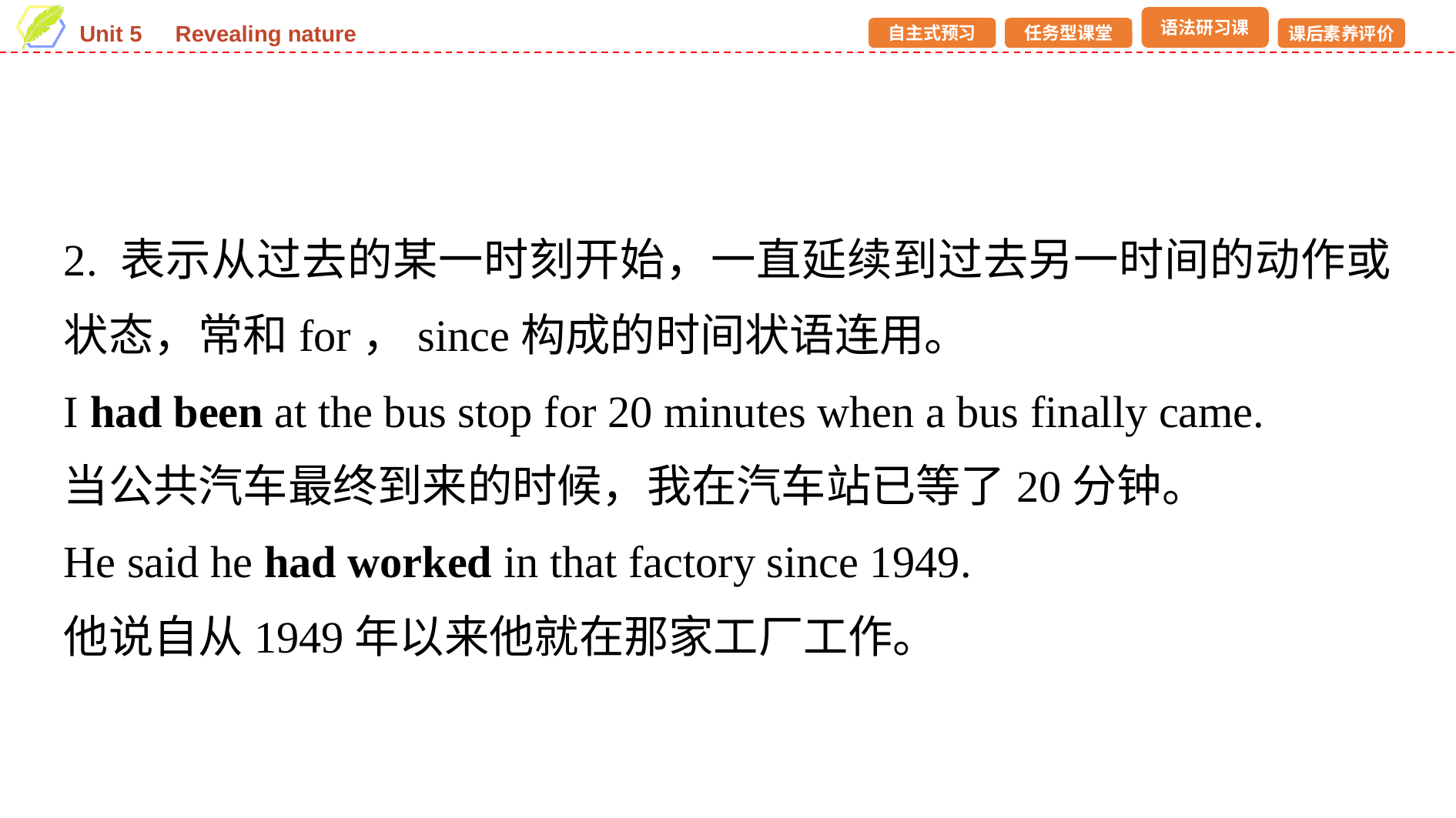

2. 表示从过去的某一时刻开始，一直延续到过去另一时间的动作或状态，常和for，since构成的时间状语连用。
I had been at the bus stop for 20 minutes when a bus finally came.
当公共汽车最终到来的时候，我在汽车站已等了20分钟。
He said he had worked in that factory since 1949.
他说自从1949年以来他就在那家工厂工作。